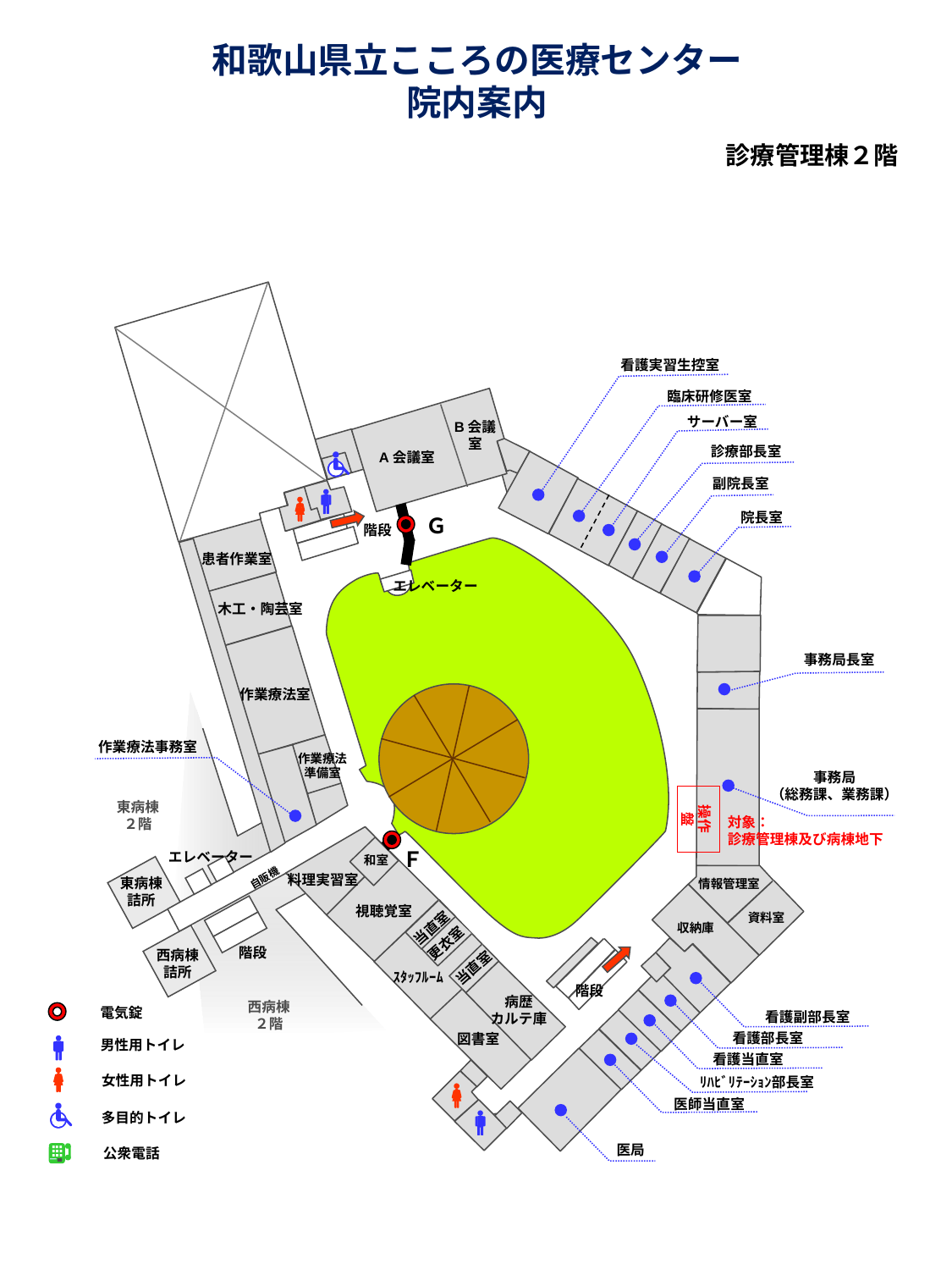

和歌山県立こころの医療センター
院内案内
診療管理棟２階

看護実習生控室

臨床研修医室

サーバー室
B会議室

診療部長室

A会議室

副院長室

院長室

Ｇ

階段

患者作業室

エレベーター

木工・陶芸室

事務局長室

作業療法室

作業療法事務室

作業療法
準備室

事務局
（総務課、業務課）

操作盤

東病棟
２階
対象：
診療管理棟及び病棟地下

Ｆ
エレベーター
和室

自販機
料理実習室

東病棟
詰所
情報管理室

視聴覚室

資料室

当直室
収納庫

更衣室

階段

西病棟
詰所

当直室

ｽﾀｯﾌﾙｰﾑ

階段

病歴
カルテ庫

西病棟
２階

電気錠
看護副部長室

看護部長室
図書室

男性用トイレ

看護当直室

女性用トイレ
ﾘﾊﾋﾞﾘﾃｰｼｮﾝ部長室

医師当直室

多目的トイレ

医局
公衆電話